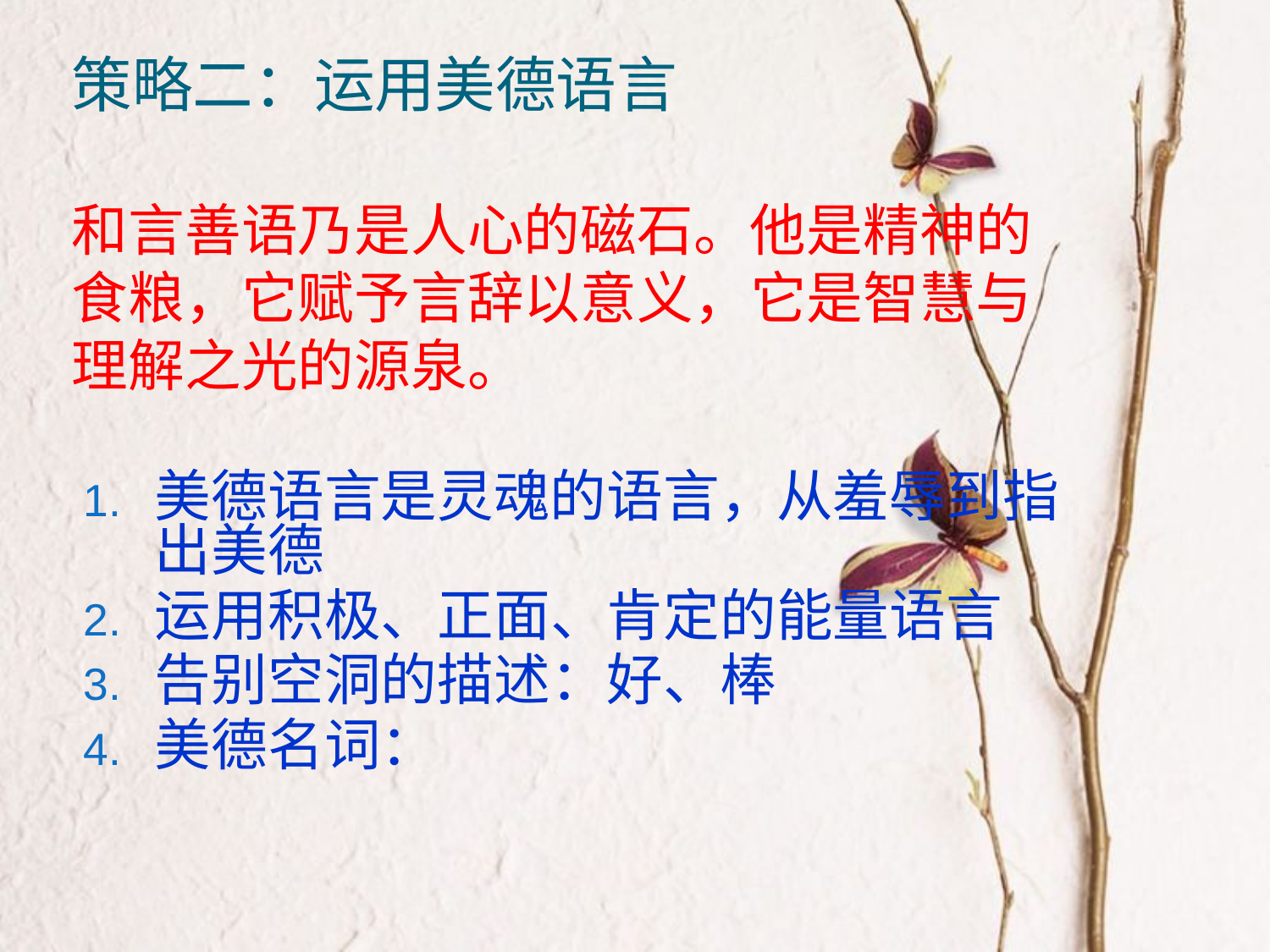

# 策略二：运用美德语言
和言善语乃是人心的磁石。他是精神的食粮，它赋予言辞以意义，它是智慧与理解之光的源泉。

美德语言是灵魂的语言，从羞辱到指出美德
运用积极、正面、肯定的能量语言
告别空洞的描述：好、棒
美德名词：